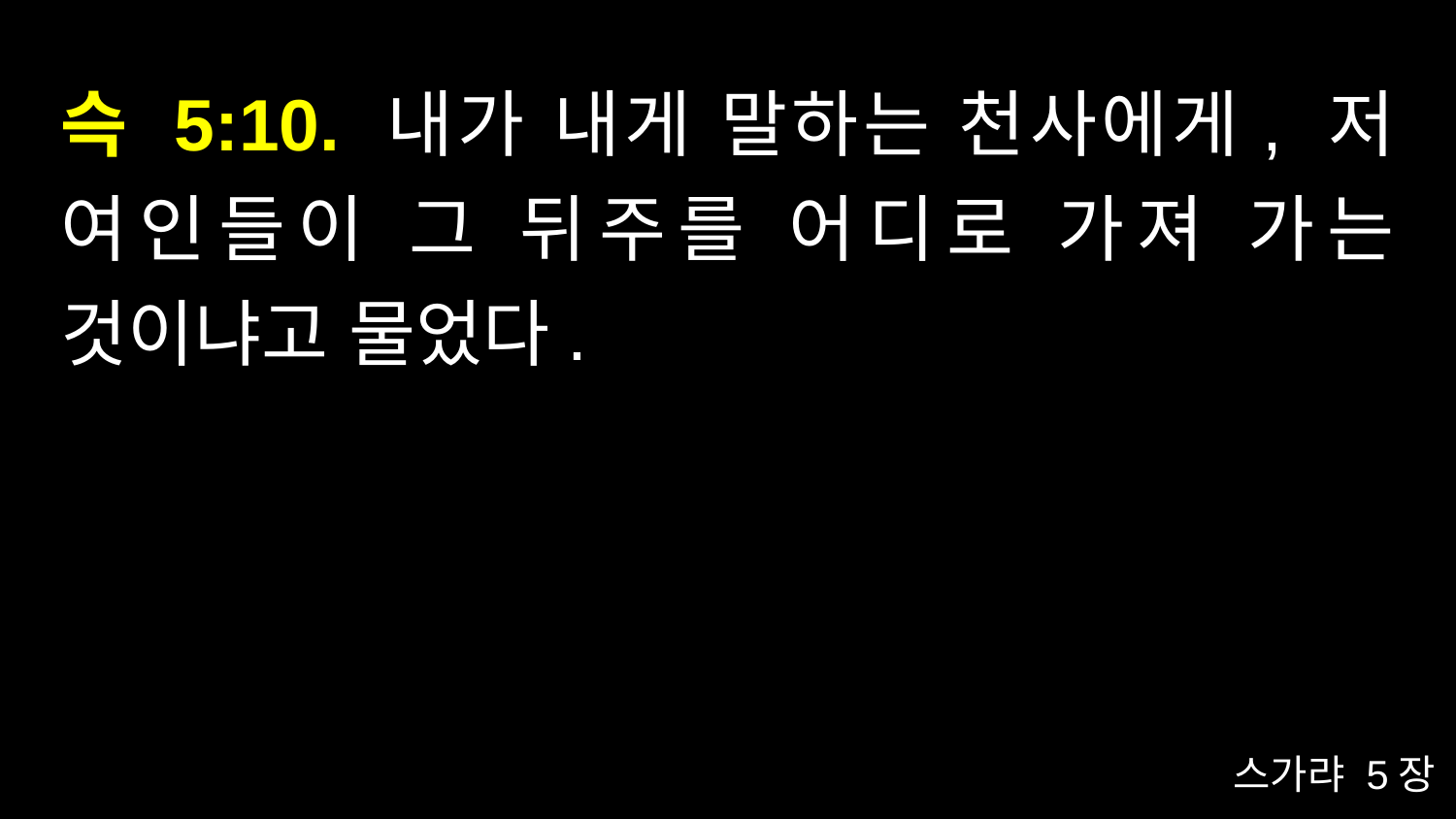

# 슥 5:10. 내가 내게 말하는 천사에게, 저 여인들이 그 뒤주를 어디로 가져 가는 것이냐고 물었다.
스가랴 5장